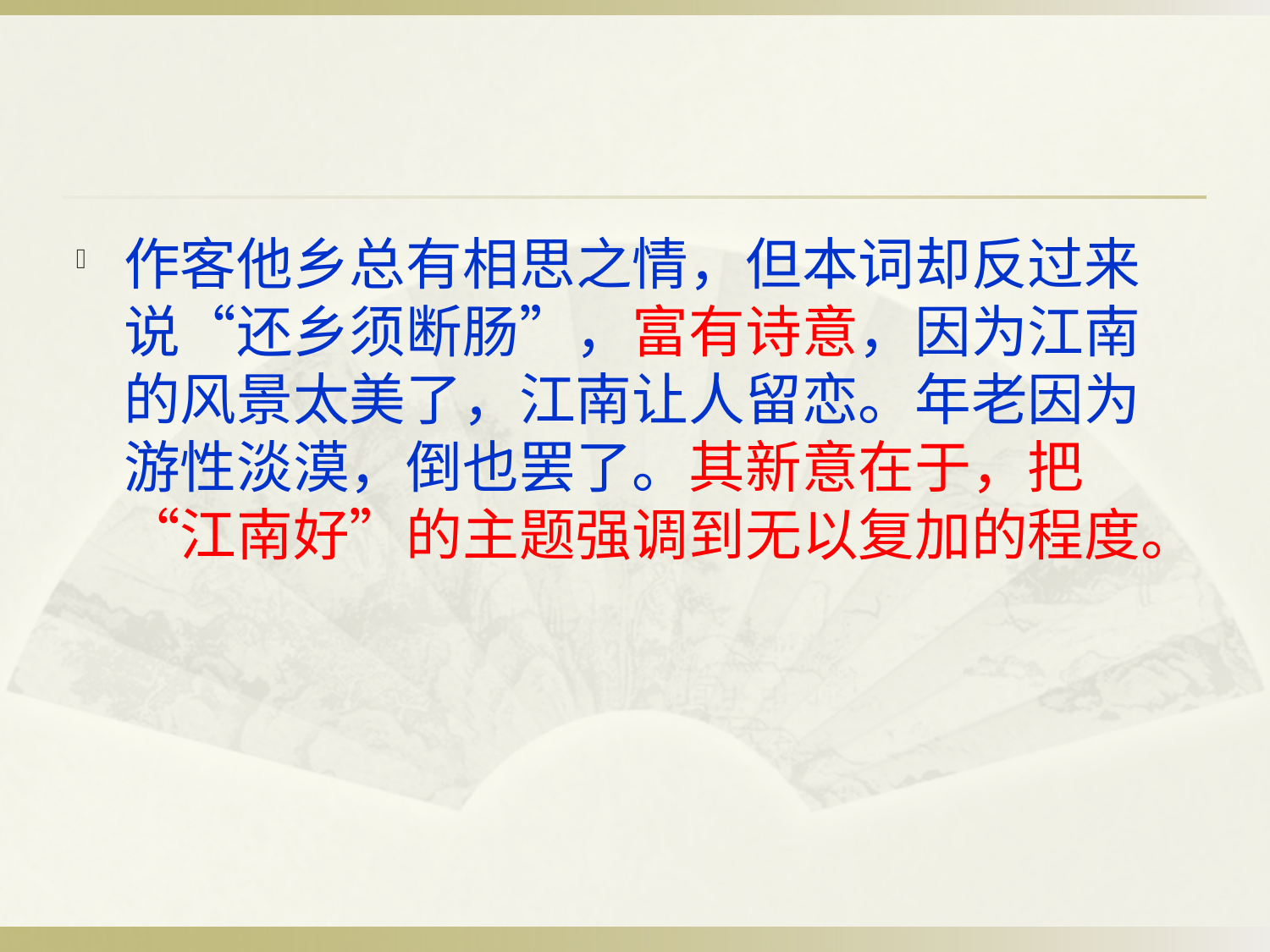

#
作客他乡总有相思之情，但本词却反过来说“还乡须断肠”，富有诗意，因为江南的风景太美了，江南让人留恋。年老因为游性淡漠，倒也罢了。其新意在于，把“江南好”的主题强调到无以复加的程度。